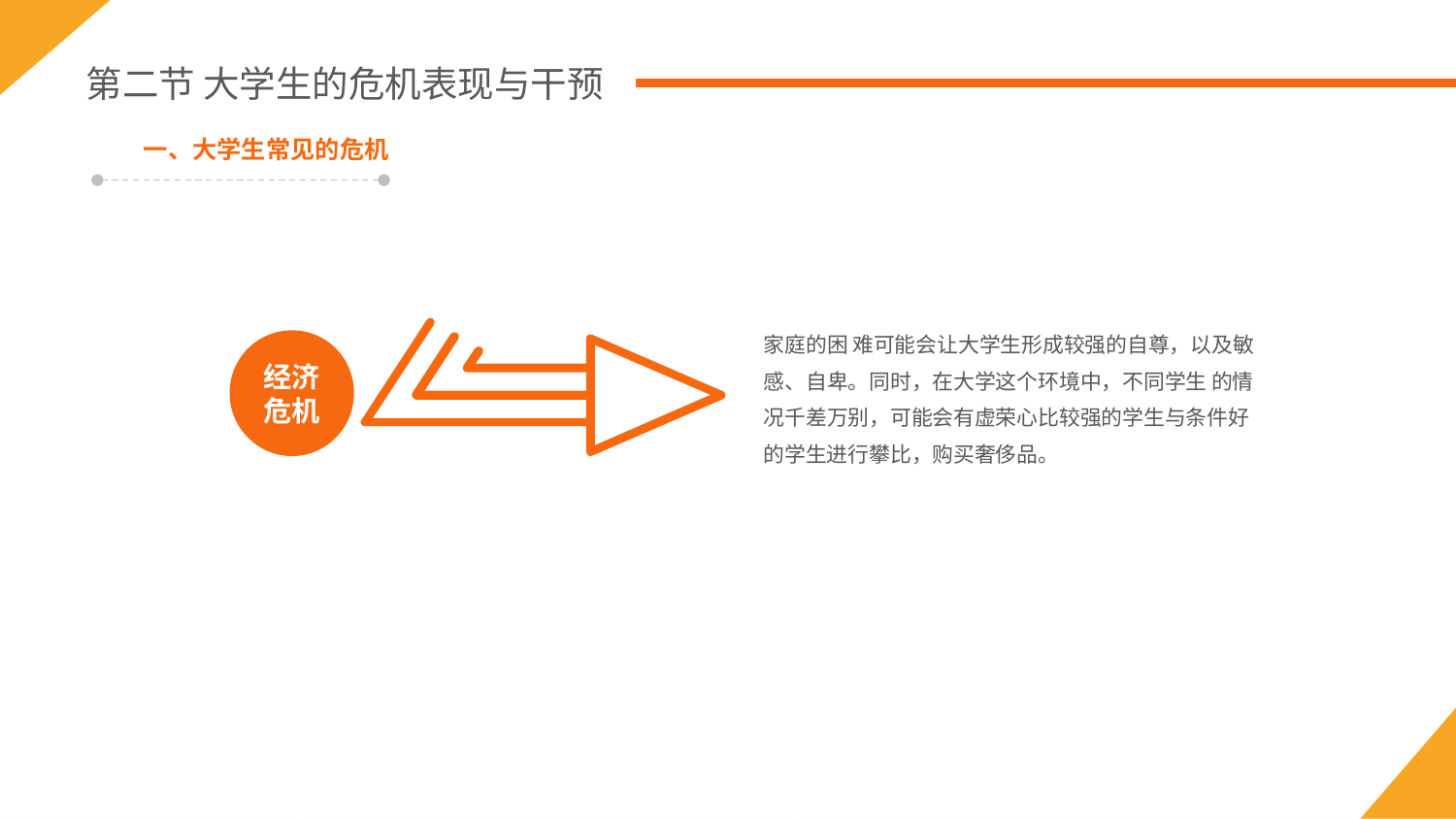

第二节 大学生的危机表现与干预
一、大学生常见的危机
家庭的困 难可能会让大学生形成较强的自尊，以及敏感、自卑。同时，在大学这个环境中，不同学生 的情况千差万别，可能会有虚荣心比较强的学生与条件好的学生进行攀比，购买奢侈品。

经济
危机